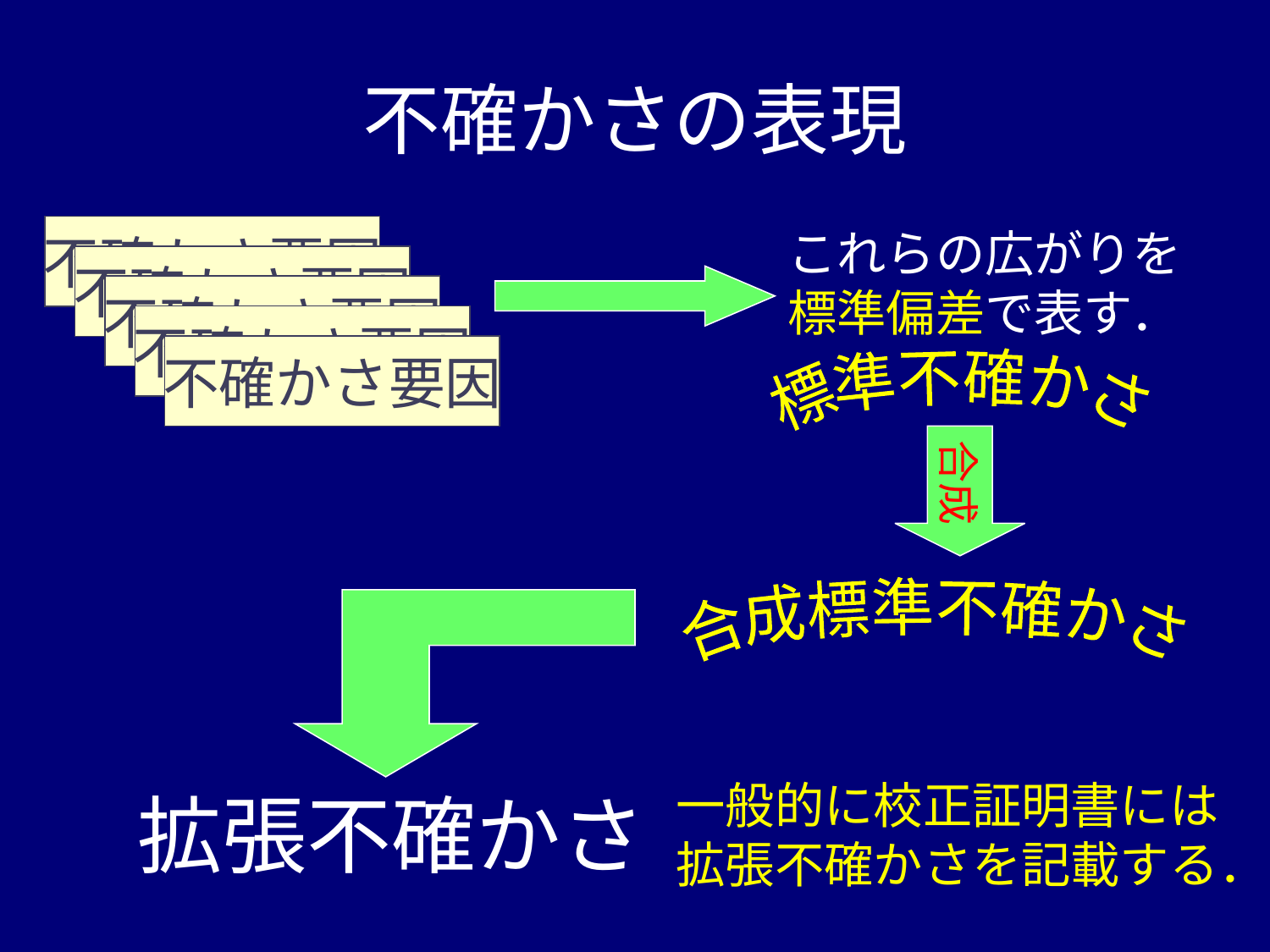

# 不確かさの表現
不確かさ要因
これらの広がりを標準偏差で表す．
不確かさ要因

不確かさ要因
不確かさ要因
不確かさ要因
標準不確かさ
合成

合成標準不確かさ
一般的に校正証明書には
拡張不確かさを記載する．
拡張不確かさ